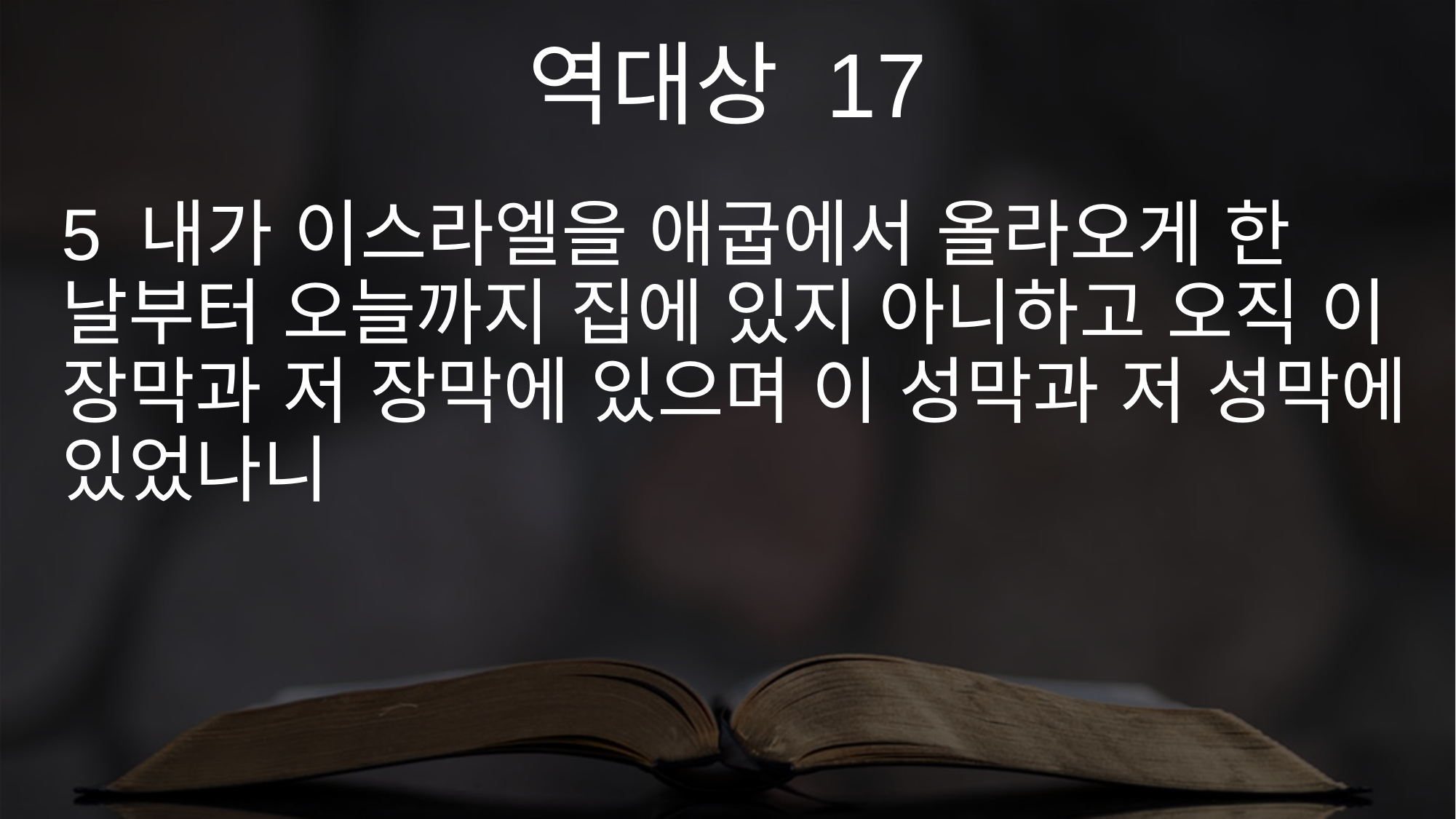

역대상 17
5 내가 이스라엘을 애굽에서 올라오게 한 날부터 오늘까지 집에 있지 아니하고 오직 이 장막과 저 장막에 있으며 이 성막과 저 성막에 있었나니